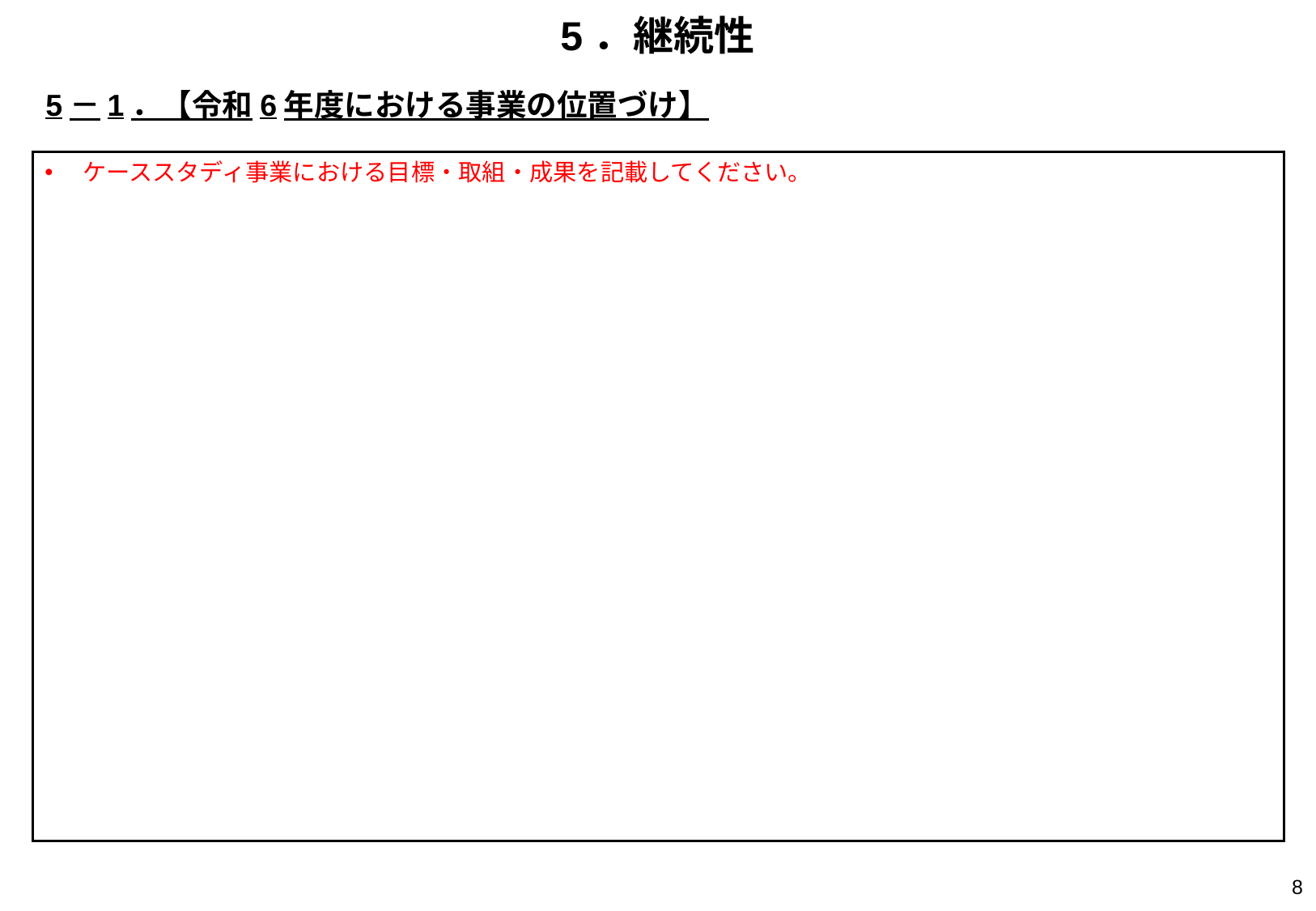

# 5．継続性
5－1．【令和6年度における事業の位置づけ】
ケーススタディ事業における目標・取組・成果を記載してください。

8